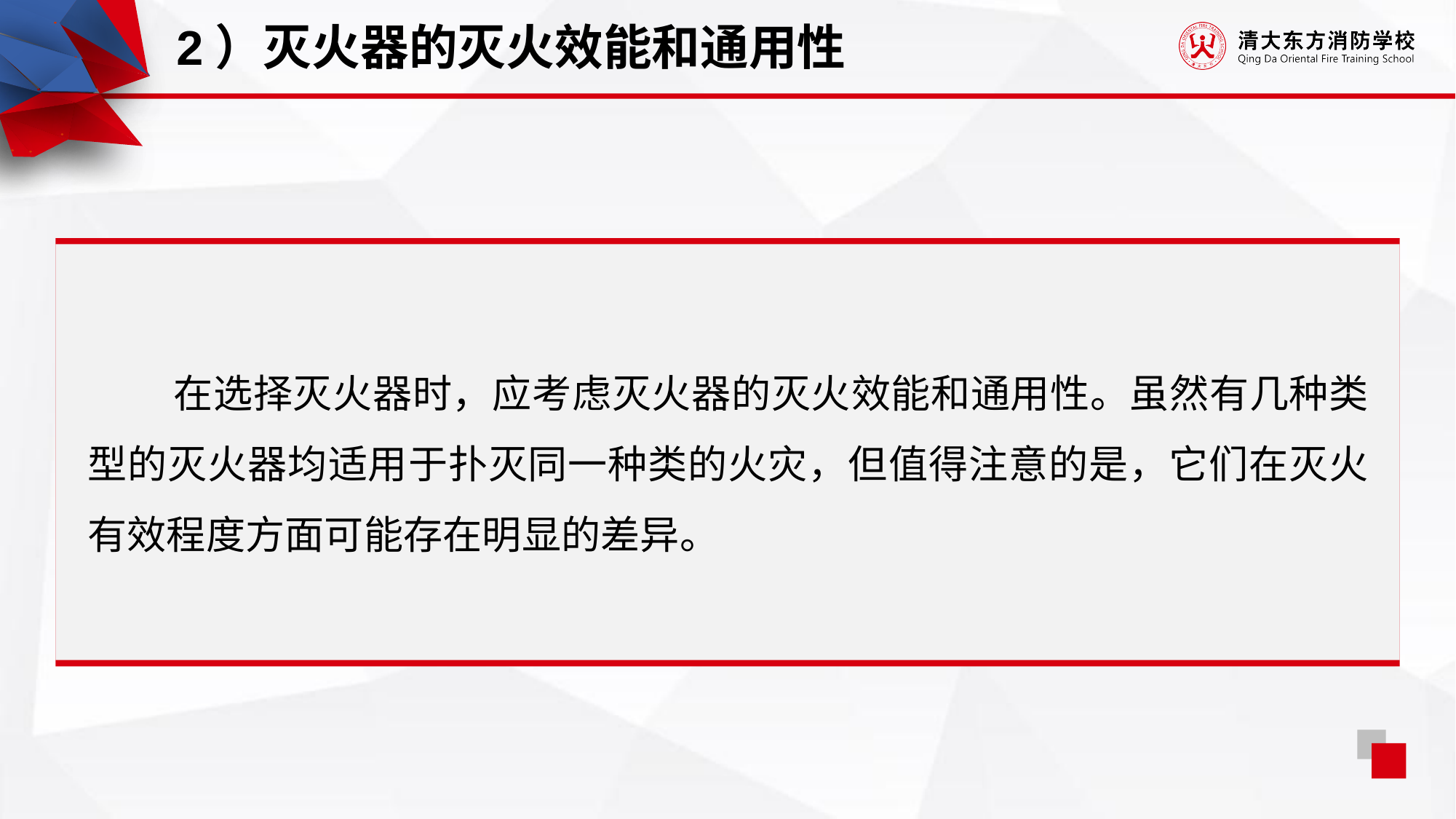

2）灭火器的灭火效能和通用性

在选择灭火器时，应考虑灭火器的灭火效能和通用性。虽然有几种类型的灭火器均适用于扑灭同一种类的火灾，但值得注意的是，它们在灭火有效程度方面可能存在明显的差异。